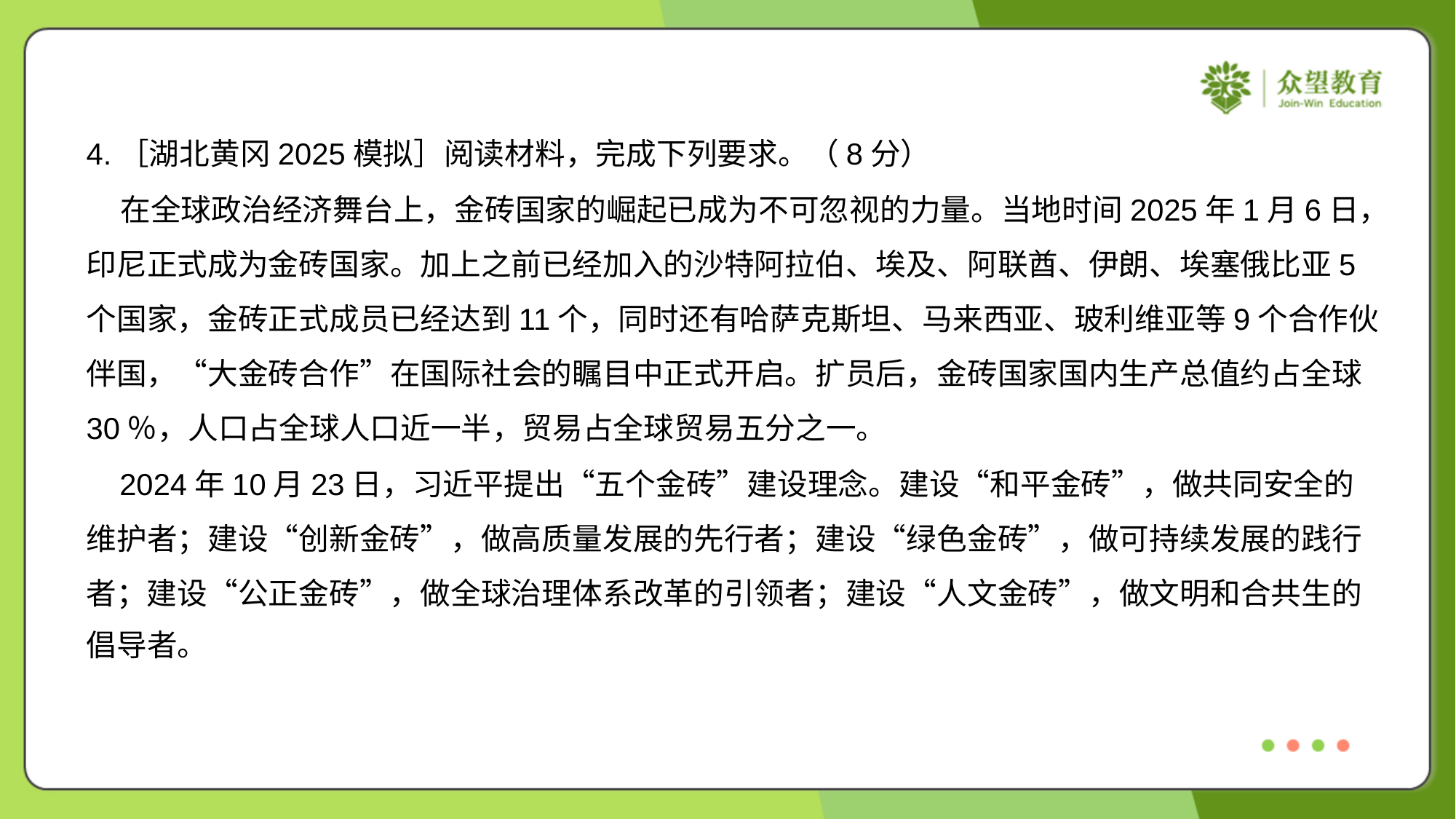

4.［湖北黄冈2025模拟］阅读材料，完成下列要求。（8分）
    在全球政治经济舞台上，金砖国家的崛起已成为不可忽视的力量。当地时间2025年1月6日，
印尼正式成为金砖国家。加上之前已经加入的沙特阿拉伯、埃及、阿联酋、伊朗、埃塞俄比亚5
个国家，金砖正式成员已经达到11个，同时还有哈萨克斯坦、马来西亚、玻利维亚等9个合作伙
伴国，“大金砖合作”在国际社会的瞩目中正式开启。扩员后，金砖国家国内生产总值约占全球
30％，人口占全球人口近一半，贸易占全球贸易五分之一。
    2024年10月23日，习近平提出“五个金砖”建设理念。建设“和平金砖”，做共同安全的
维护者；建设“创新金砖”，做高质量发展的先行者；建设“绿色金砖”，做可持续发展的践行
者；建设“公正金砖”，做全球治理体系改革的引领者；建设“人文金砖”，做文明和合共生的
倡导者。